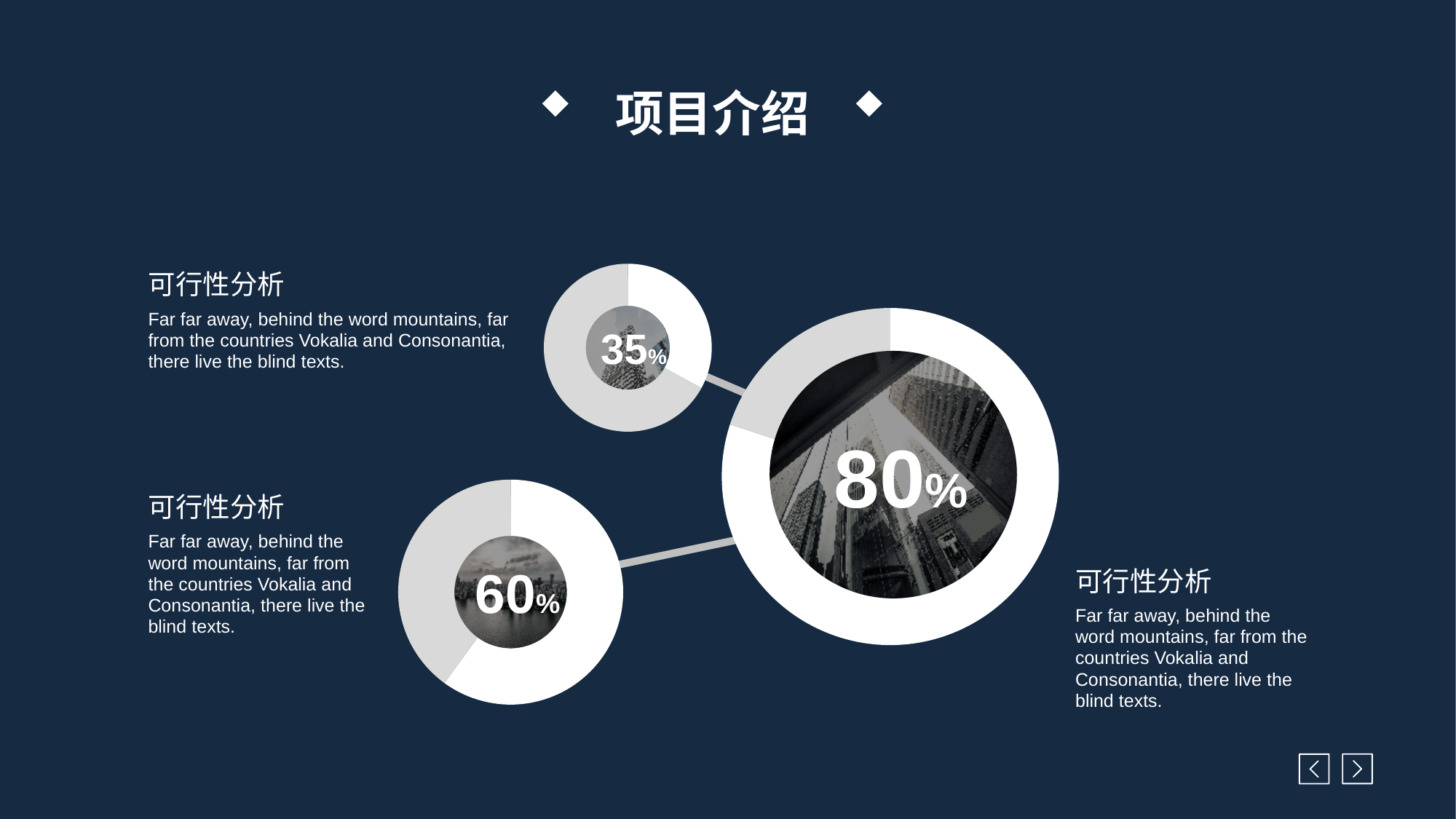

项目介绍

### Chart

| Category | 판매 |
|---|---|
| value01 | 32.0 |
| value02 | 65.0 |

### Chart

| Category | 판매 |
|---|---|
| value01 | 80.0 |
| value02 | 20.0 |
35%

80%

### Chart

| Category | 판매 |
|---|---|
| value01 | 60.0 |
| value02 | 40.0 |

60%
可行性分析
Far far away, behind the word mountains, far from the countries Vokalia and Consonantia, there live the blind texts.
可行性分析
Far far away, behind the word mountains, far from the countries Vokalia and Consonantia, there live the blind texts.
可行性分析
Far far away, behind the word mountains, far from the countries Vokalia and Consonantia, there live the blind texts.